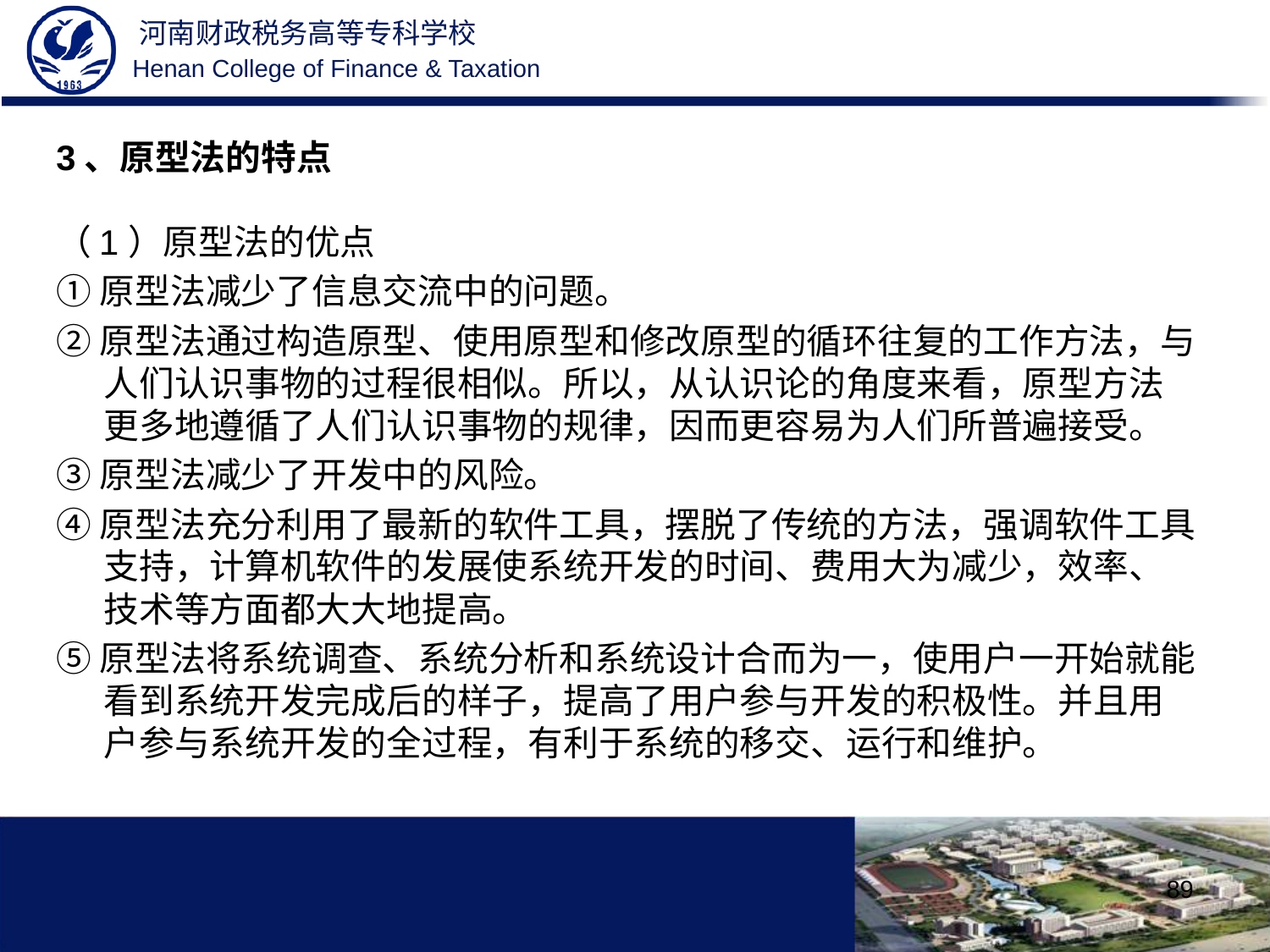

3、原型法的特点

（1）原型法的优点
①原型法减少了信息交流中的问题。
②原型法通过构造原型、使用原型和修改原型的循环往复的工作方法，与人们认识事物的过程很相似。所以，从认识论的角度来看，原型方法更多地遵循了人们认识事物的规律，因而更容易为人们所普遍接受。
③原型法减少了开发中的风险。
④原型法充分利用了最新的软件工具，摆脱了传统的方法，强调软件工具支持，计算机软件的发展使系统开发的时间、费用大为减少，效率、技术等方面都大大地提高。
⑤原型法将系统调查、系统分析和系统设计合而为一，使用户一开始就能看到系统开发完成后的样子，提高了用户参与开发的积极性。并且用户参与系统开发的全过程，有利于系统的移交、运行和维护。

89